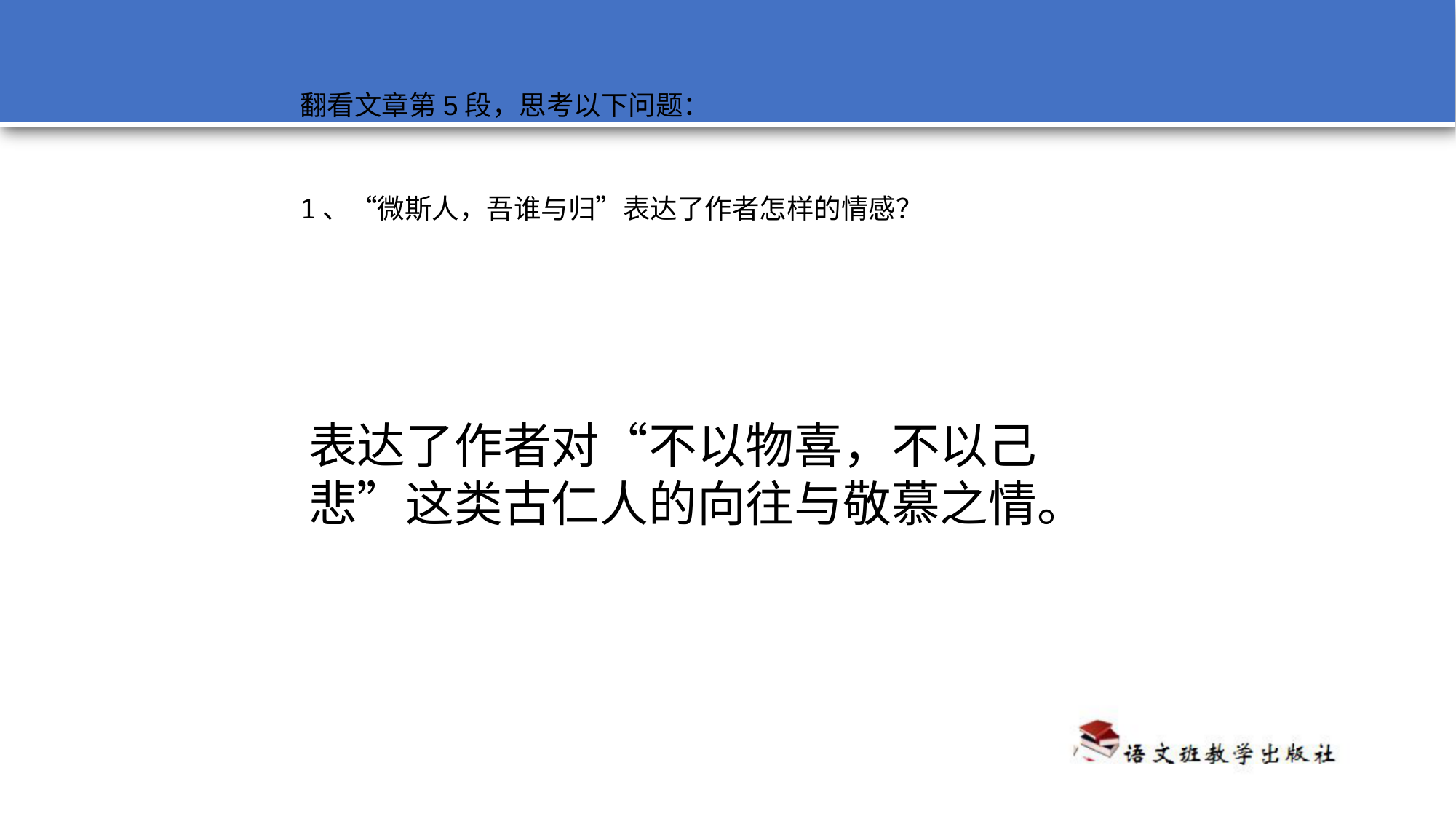

翻看文章第5段，思考以下问题：

1、“微斯人，吾谁与归”表达了作者怎样的情感？
表达了作者对“不以物喜，不以己悲”这类古仁人的向往与敬慕之情。